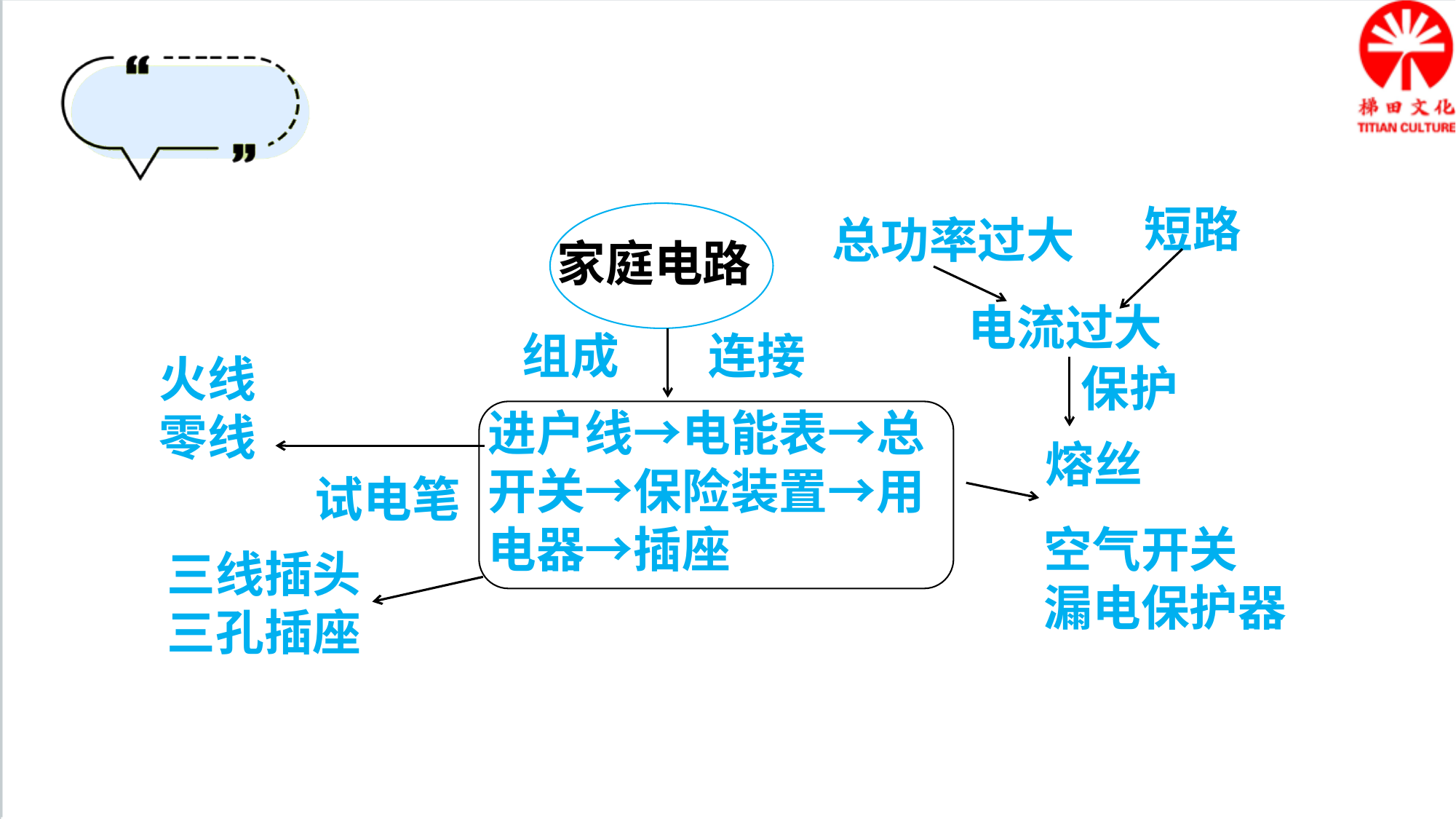

短路

总功率过大
家庭电路
电流过大
组成
连接
火线
零线
保护
进户线→电能表→总开关→保险装置→用电器→插座

熔丝
试电笔
空气开关
漏电保护器
三线插头
三孔插座